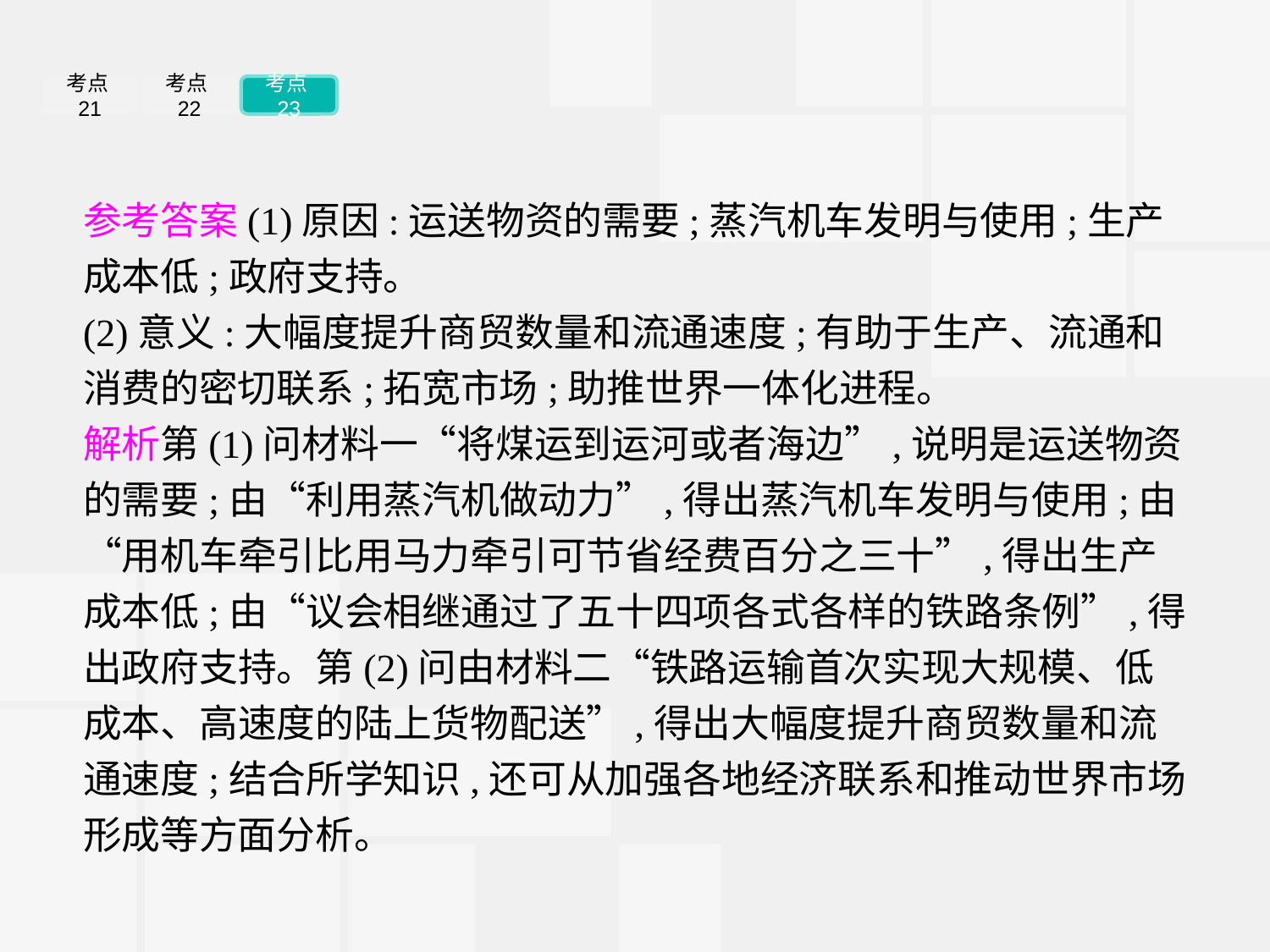

考点21
考点22
考点23
参考答案(1)原因:运送物资的需要;蒸汽机车发明与使用;生产成本低;政府支持。
(2)意义:大幅度提升商贸数量和流通速度;有助于生产、流通和消费的密切联系;拓宽市场;助推世界一体化进程。
解析第(1)问材料一“将煤运到运河或者海边”,说明是运送物资的需要;由“利用蒸汽机做动力”,得出蒸汽机车发明与使用;由“用机车牵引比用马力牵引可节省经费百分之三十”,得出生产成本低;由“议会相继通过了五十四项各式各样的铁路条例”,得出政府支持。第(2)问由材料二“铁路运输首次实现大规模、低成本、高速度的陆上货物配送”,得出大幅度提升商贸数量和流通速度;结合所学知识,还可从加强各地经济联系和推动世界市场形成等方面分析。